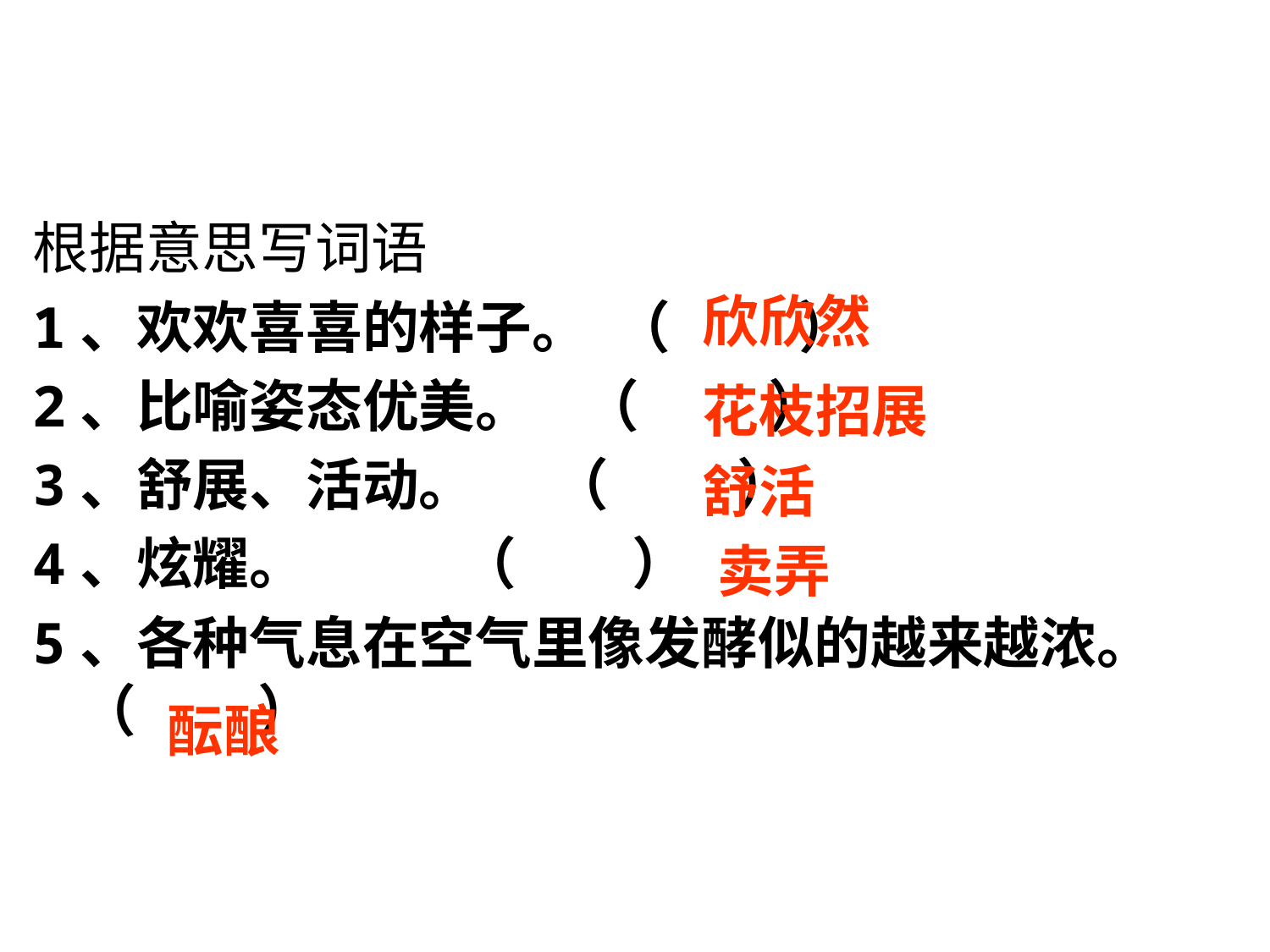

根据意思写词语
1、欢欢喜喜的样子。  （          ）
2、比喻姿态优美。    （          ）
3、舒展、活动。      （          ）
4、炫耀。            （         ）
5、各种气息在空气里像发酵似的越来越浓。（　     ）
欣欣然
花枝招展
舒活
卖弄
酝酿